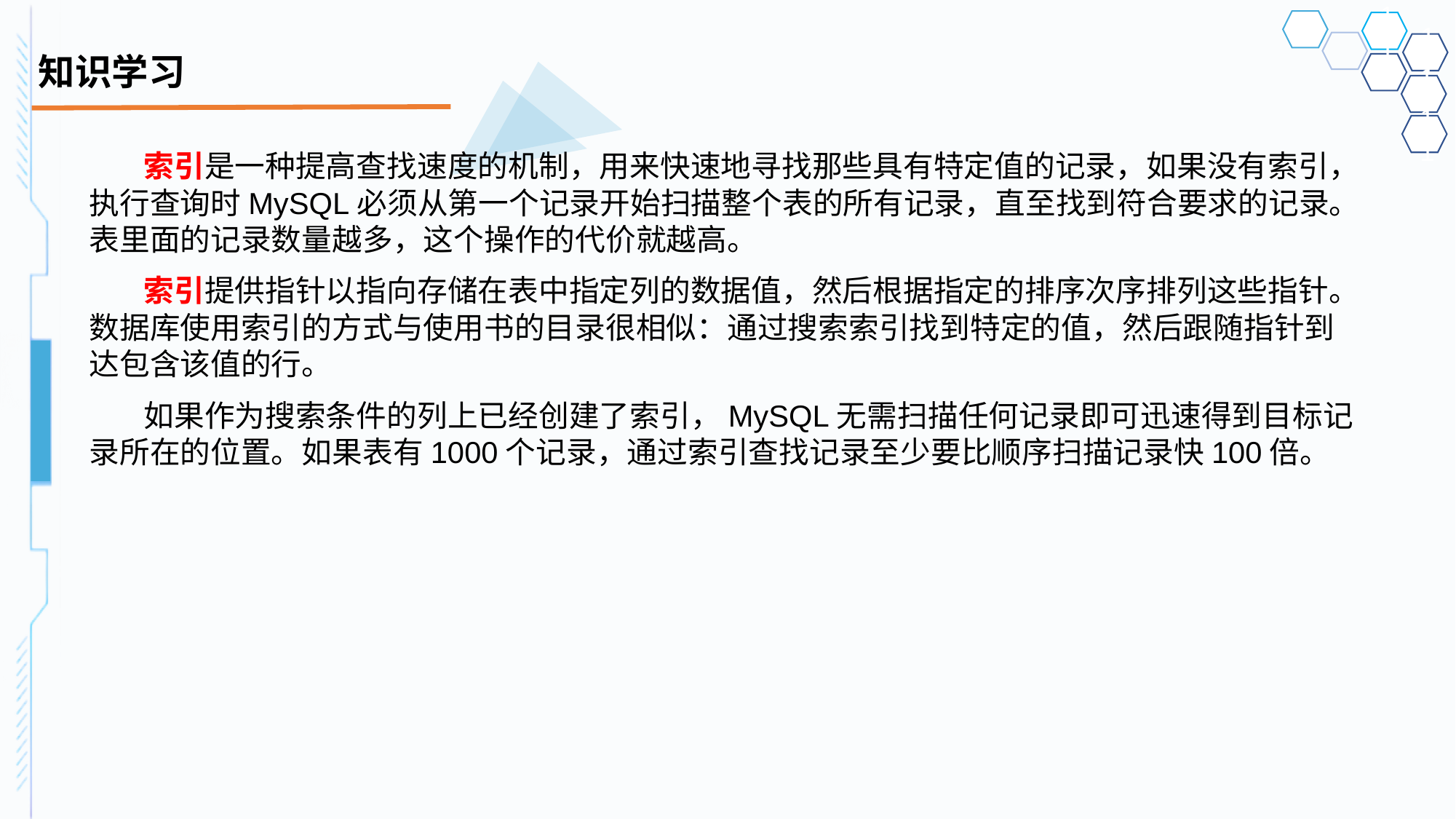

# 知识学习

索引是一种提高查找速度的机制，用来快速地寻找那些具有特定值的记录，如果没有索引，执行查询时MySQL必须从第一个记录开始扫描整个表的所有记录，直至找到符合要求的记录。表里面的记录数量越多，这个操作的代价就越高。
索引提供指针以指向存储在表中指定列的数据值，然后根据指定的排序次序排列这些指针。数据库使用索引的方式与使用书的目录很相似：通过搜索索引找到特定的值，然后跟随指针到达包含该值的行。
如果作为搜索条件的列上已经创建了索引，MySQL无需扫描任何记录即可迅速得到目标记录所在的位置。如果表有1000个记录，通过索引查找记录至少要比顺序扫描记录快100倍。